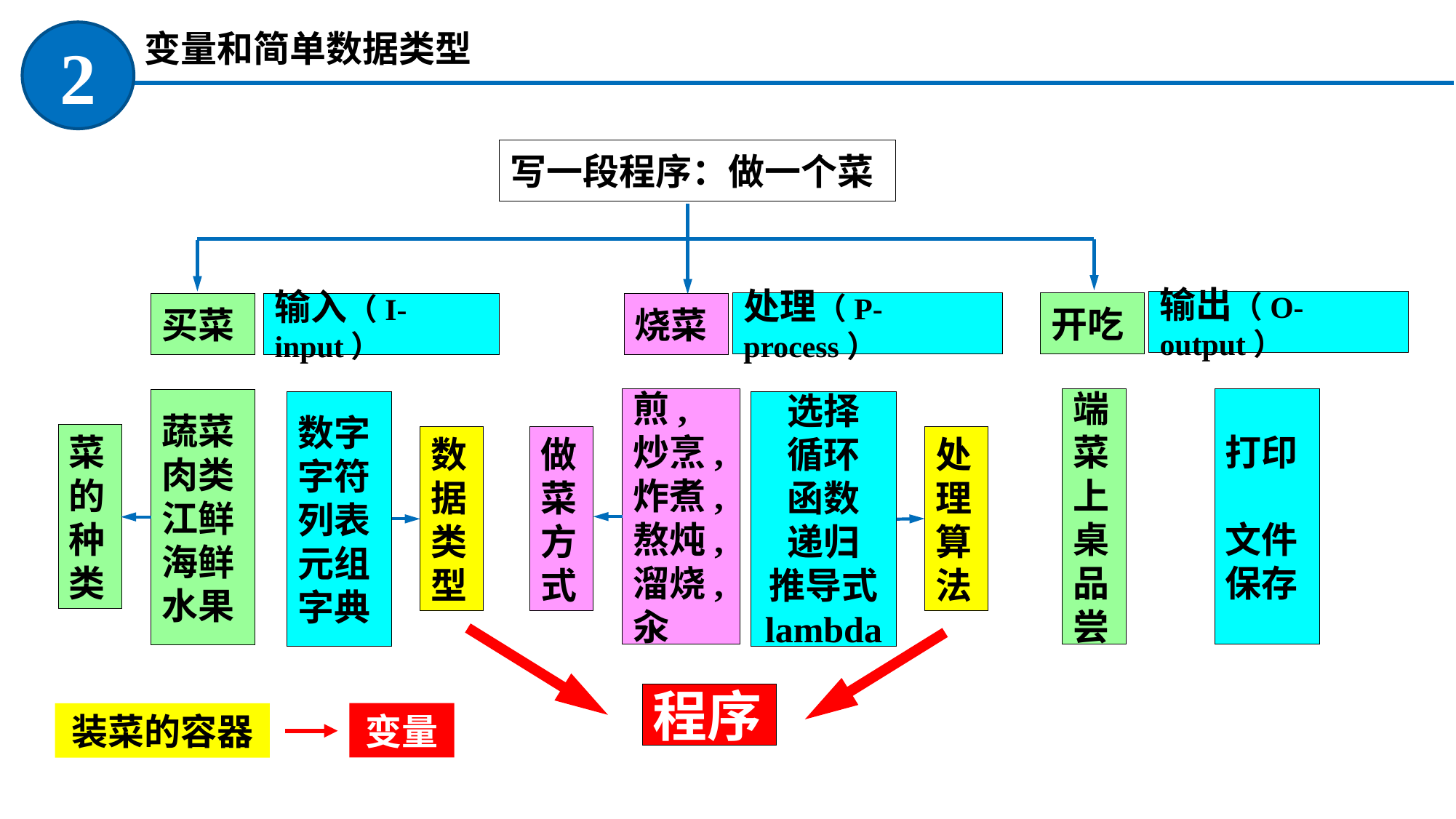

变量和简单数据类型
2
写一段程序：做一个菜
输出（O-output）
处理（P-process）
开吃
输入（I-input）
买菜
烧菜
煎, 炒烹, 炸煮, 熬炖, 溜烧, 汆
端菜上桌品尝
打印

文件保存
蔬菜
肉类
江鲜
海鲜
水果
数字
字符
列表
元组
字典
选择
循环
函数
递归
推导式
lambda
菜的种类
数据类型
做菜方式
处理算法
程序
变量
装菜的容器